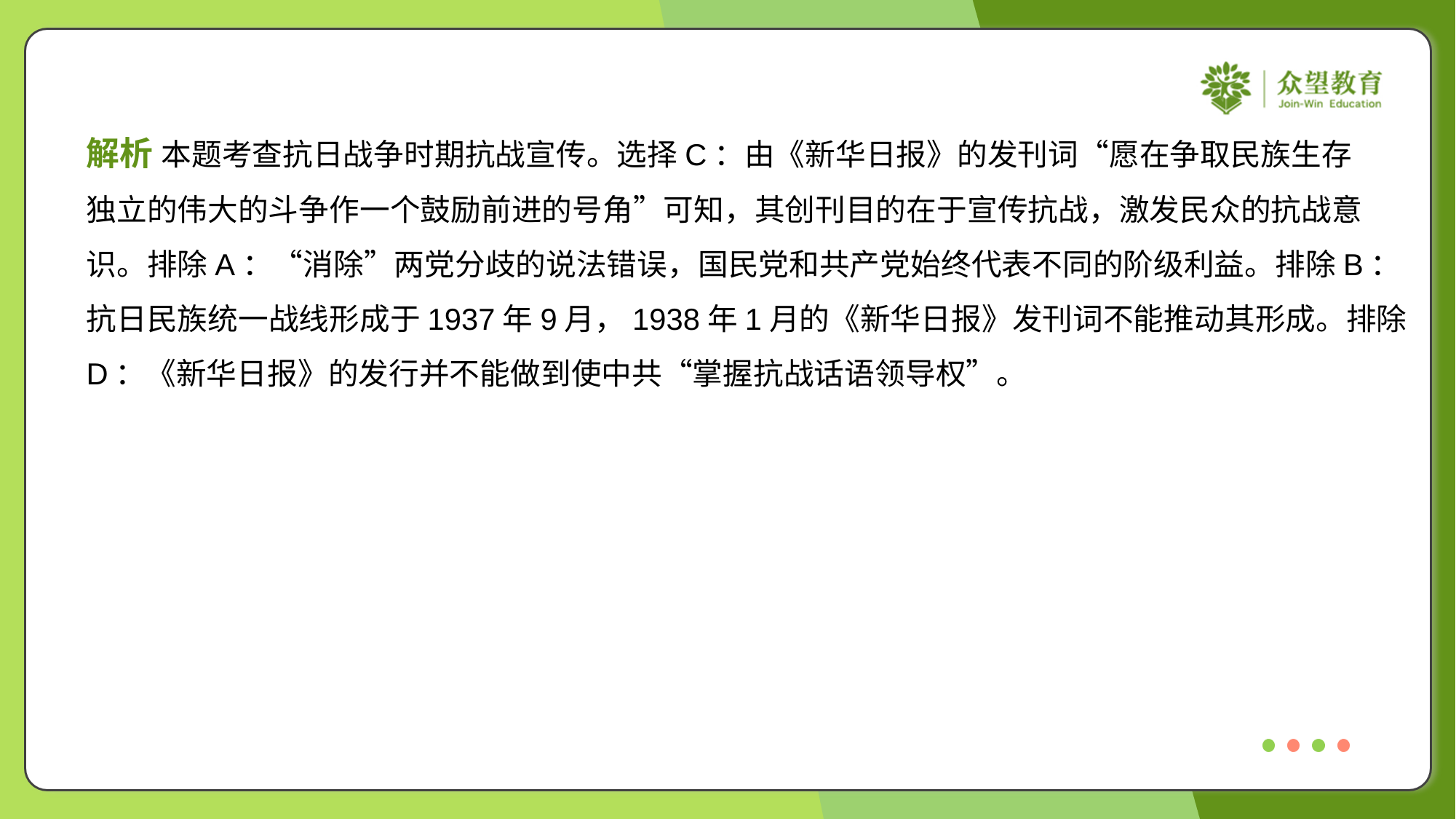

解析 本题考查抗日战争时期抗战宣传。选择C：由《新华日报》的发刊词“愿在争取民族生存
独立的伟大的斗争作一个鼓励前进的号角”可知，其创刊目的在于宣传抗战，激发民众的抗战意
识。排除A：“消除”两党分歧的说法错误，国民党和共产党始终代表不同的阶级利益。排除B：
抗日民族统一战线形成于1937年9月，1938年1月的《新华日报》发刊词不能推动其形成。排除
D：《新华日报》的发行并不能做到使中共“掌握抗战话语领导权”。